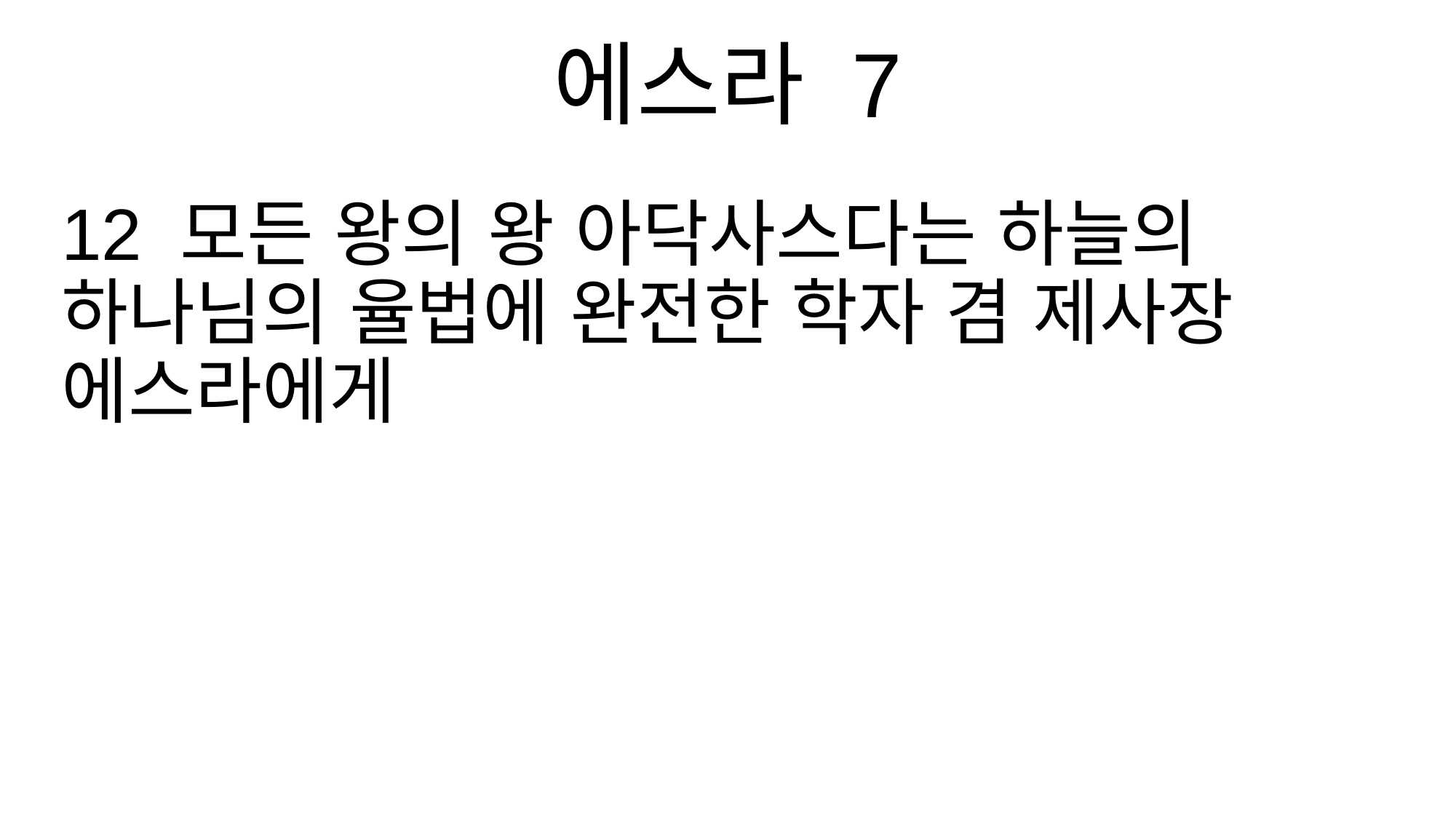

에스라 7
12 모든 왕의 왕 아닥사스다는 하늘의 하나님의 율법에 완전한 학자 겸 제사장 에스라에게